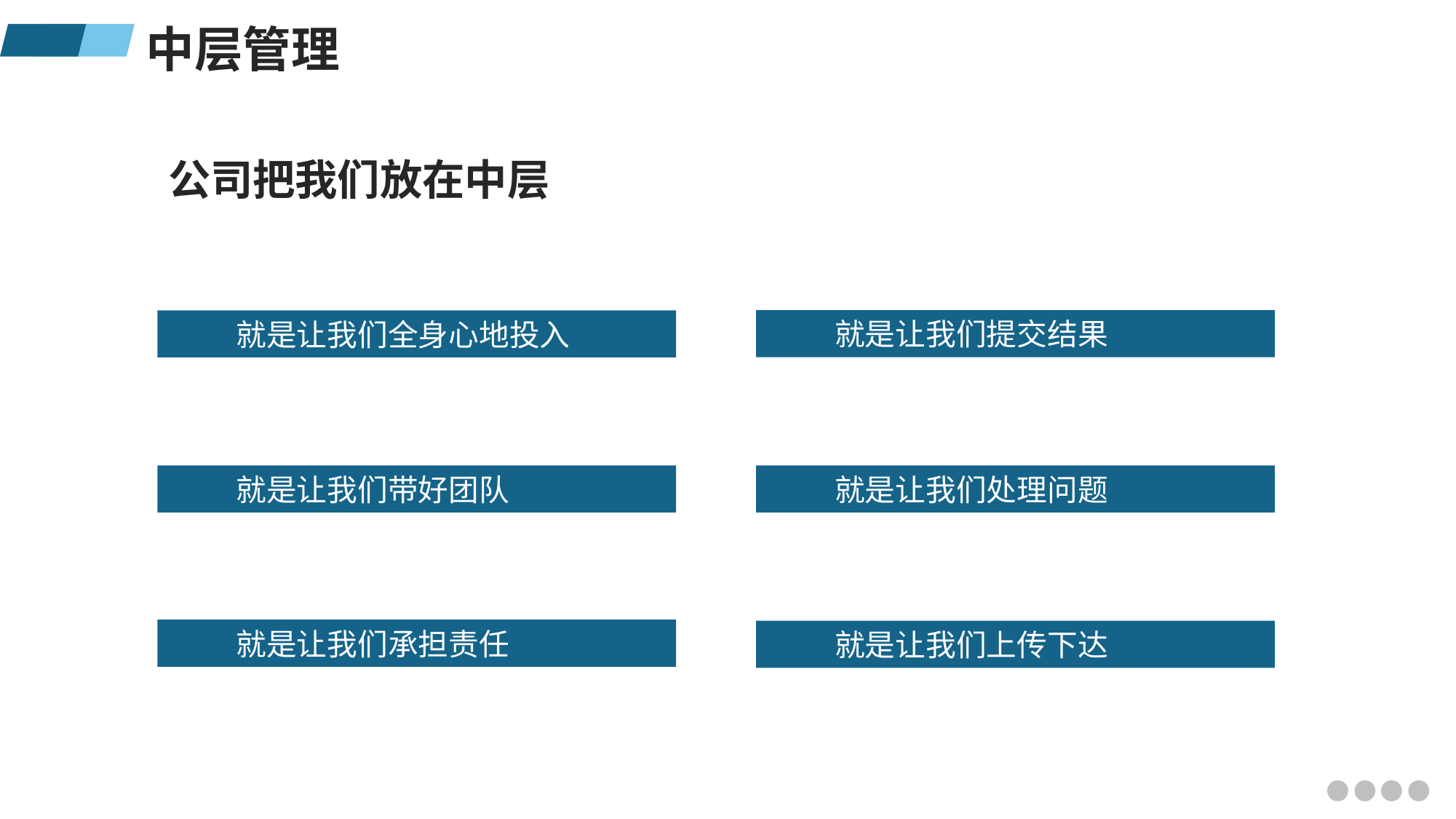

中层管理
公司把我们放在中层
         就是让我们提交结果
         就是让我们全身心地投入
         就是让我们带好团队
         就是让我们处理问题
         就是让我们承担责任
         就是让我们上传下达